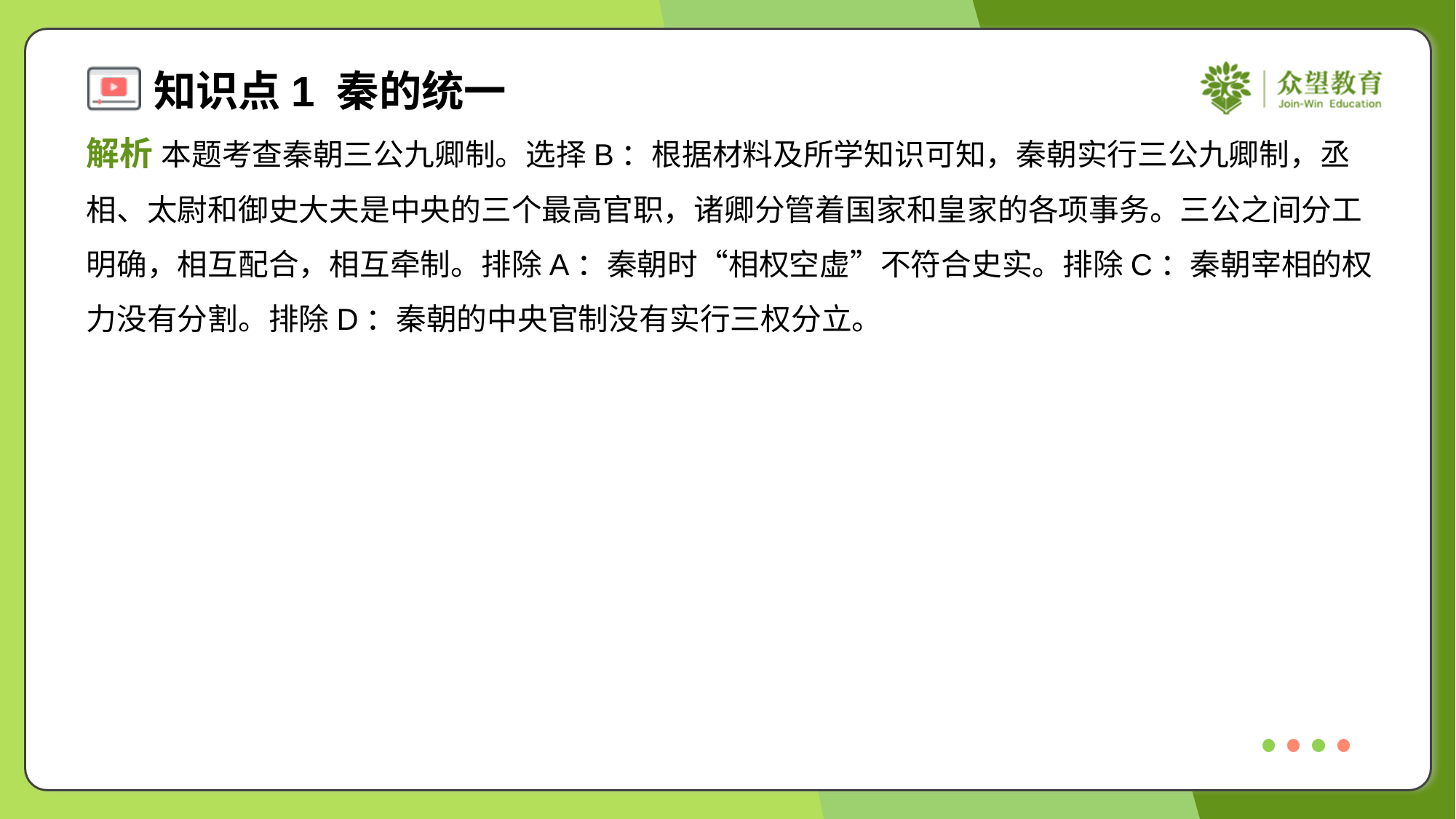

解析 本题考查秦朝三公九卿制。选择B：根据材料及所学知识可知，秦朝实行三公九卿制，丞
相、太尉和御史大夫是中央的三个最高官职，诸卿分管着国家和皇家的各项事务。三公之间分工
明确，相互配合，相互牵制。排除A：秦朝时“相权空虚”不符合史实。排除C：秦朝宰相的权
力没有分割。排除D：秦朝的中央官制没有实行三权分立。